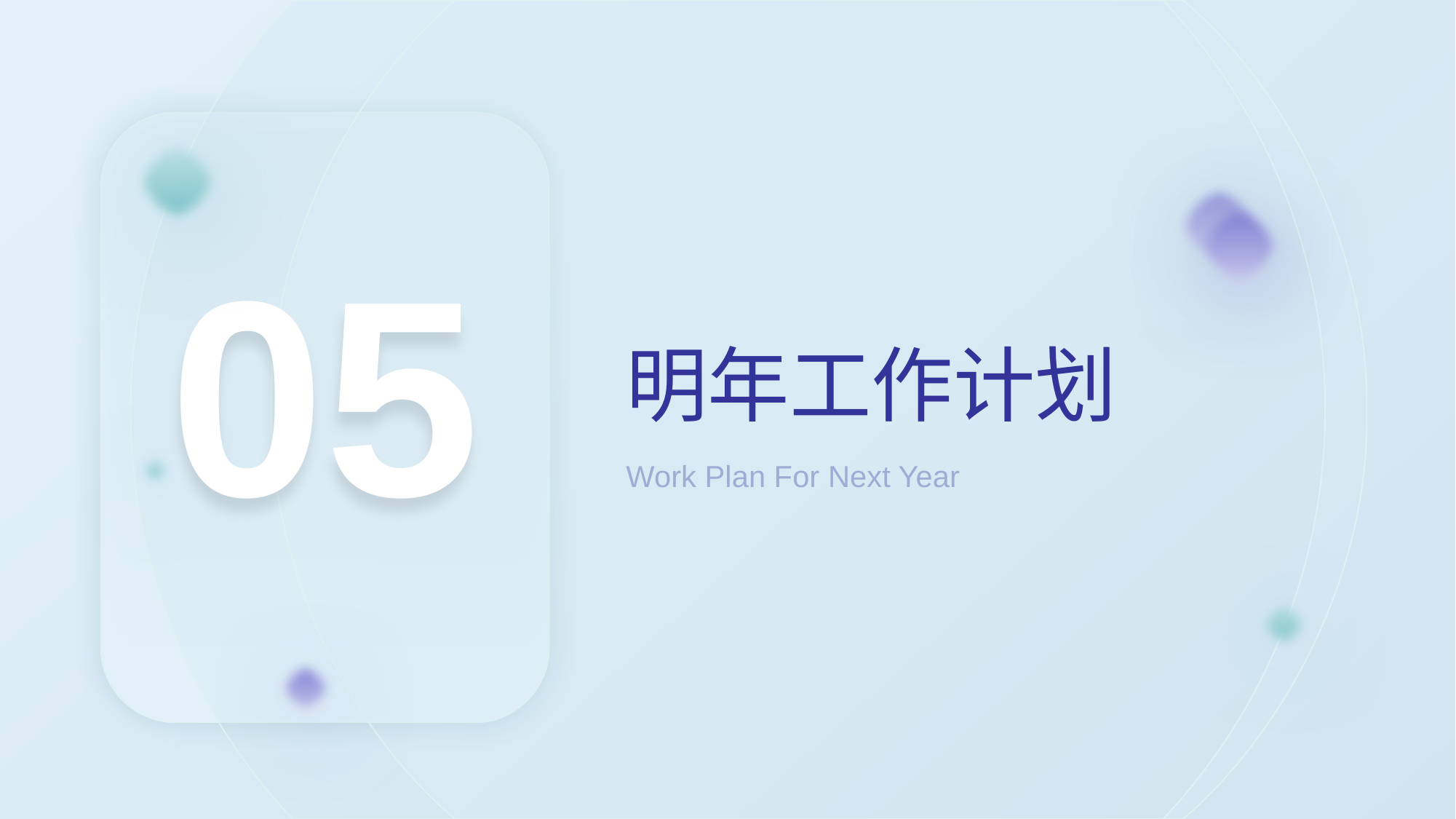

05
明年工作计划
Work Plan For Next Year